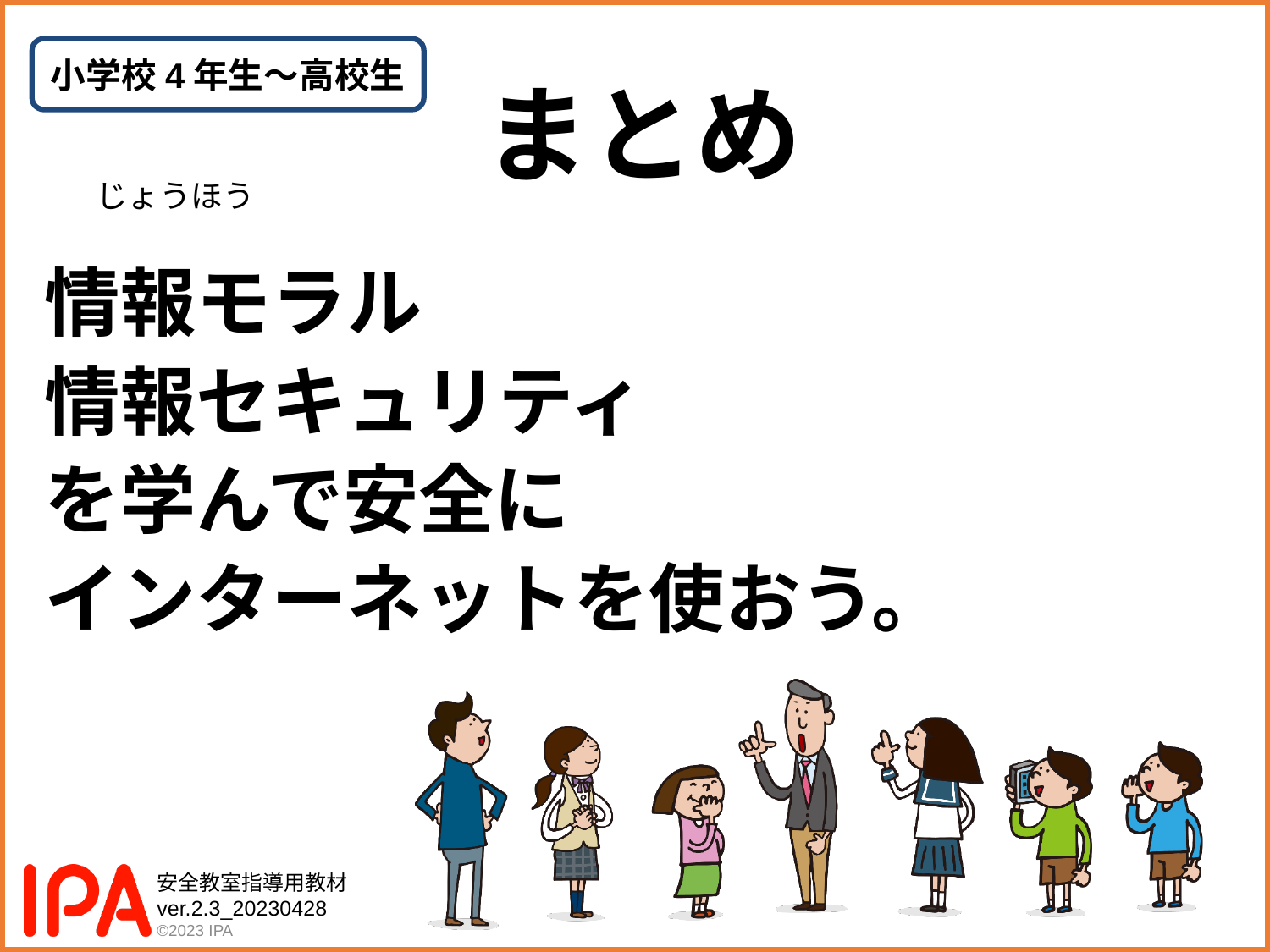

小学校4年生～高校生
じょうほう
情報モラル
情報セキュリティ
を学んで安全に
インターネットを使おう。